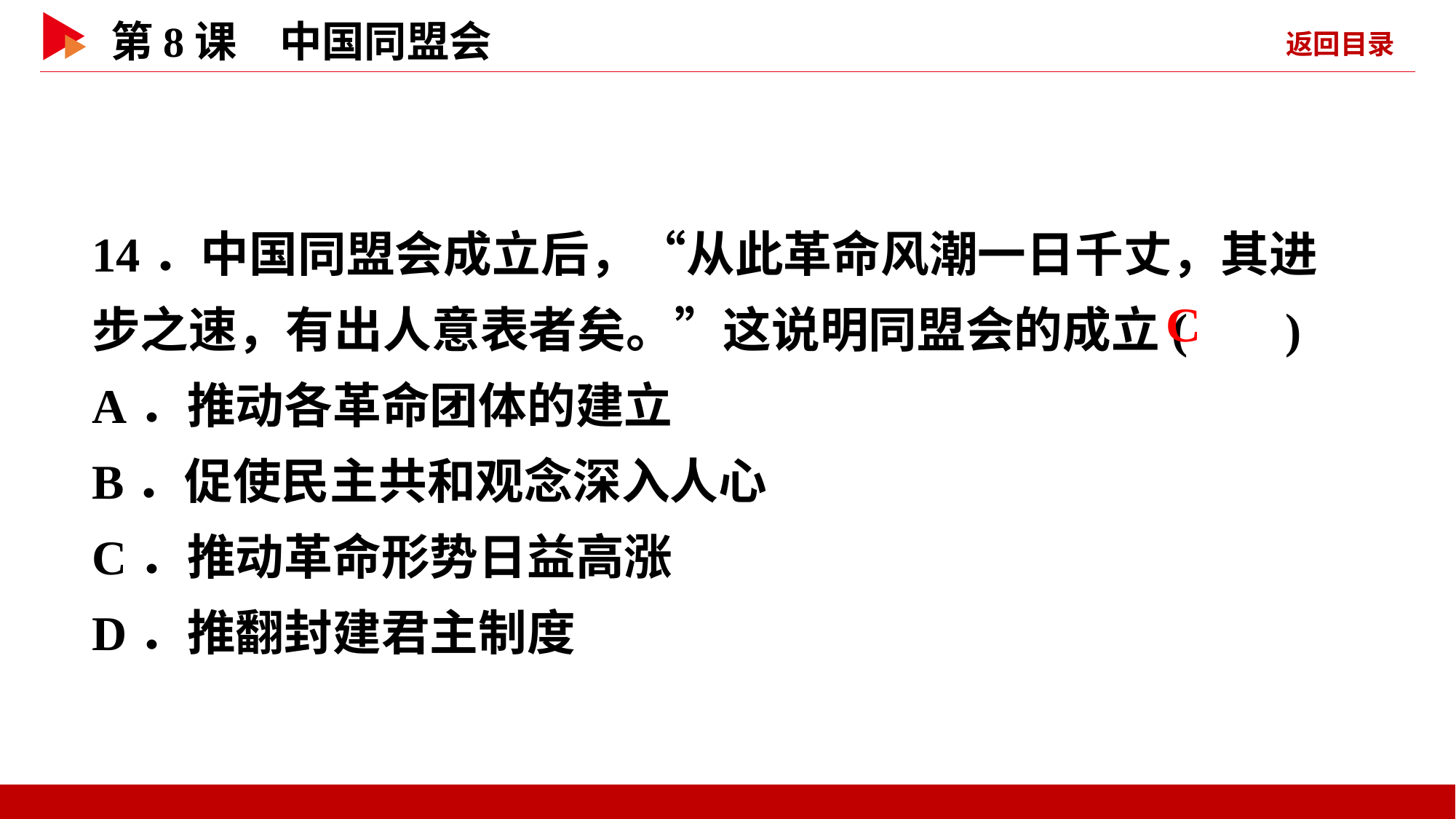

14．中国同盟会成立后，“从此革命风潮一日千丈，其进步之速，有出人意表者矣。”这说明同盟会的成立(        )
A．推动各革命团体的建立
B．促使民主共和观念深入人心
C．推动革命形势日益高涨
D．推翻封建君主制度
   C